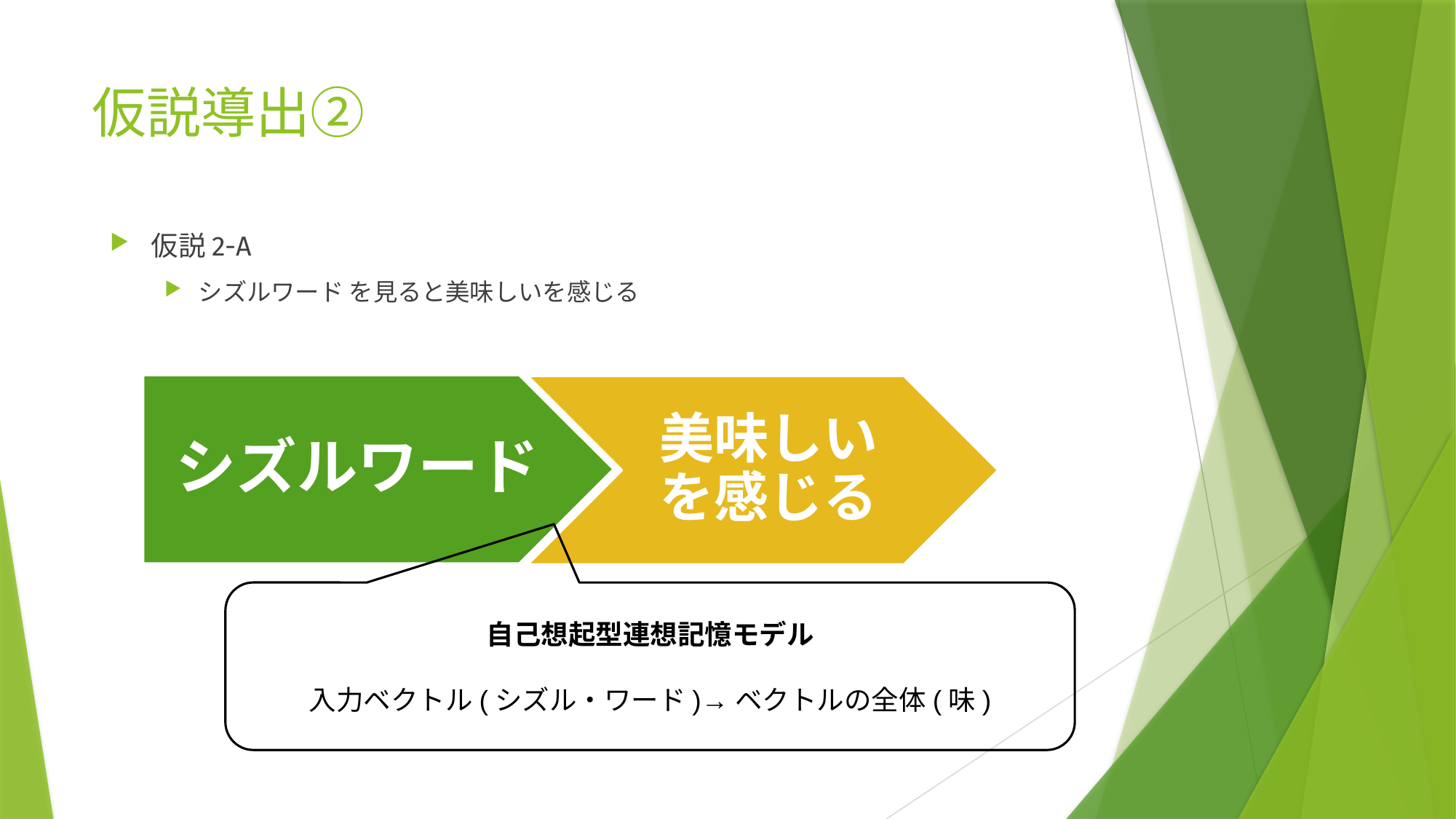

# 仮説導出②
仮説2-A
シズルワード を見ると美味しいを感じる
シズルワード
美味しいを感じる
自己想起型連想記憶モデル

入力ベクトル(シズル・ワード)→ベクトルの全体(味)